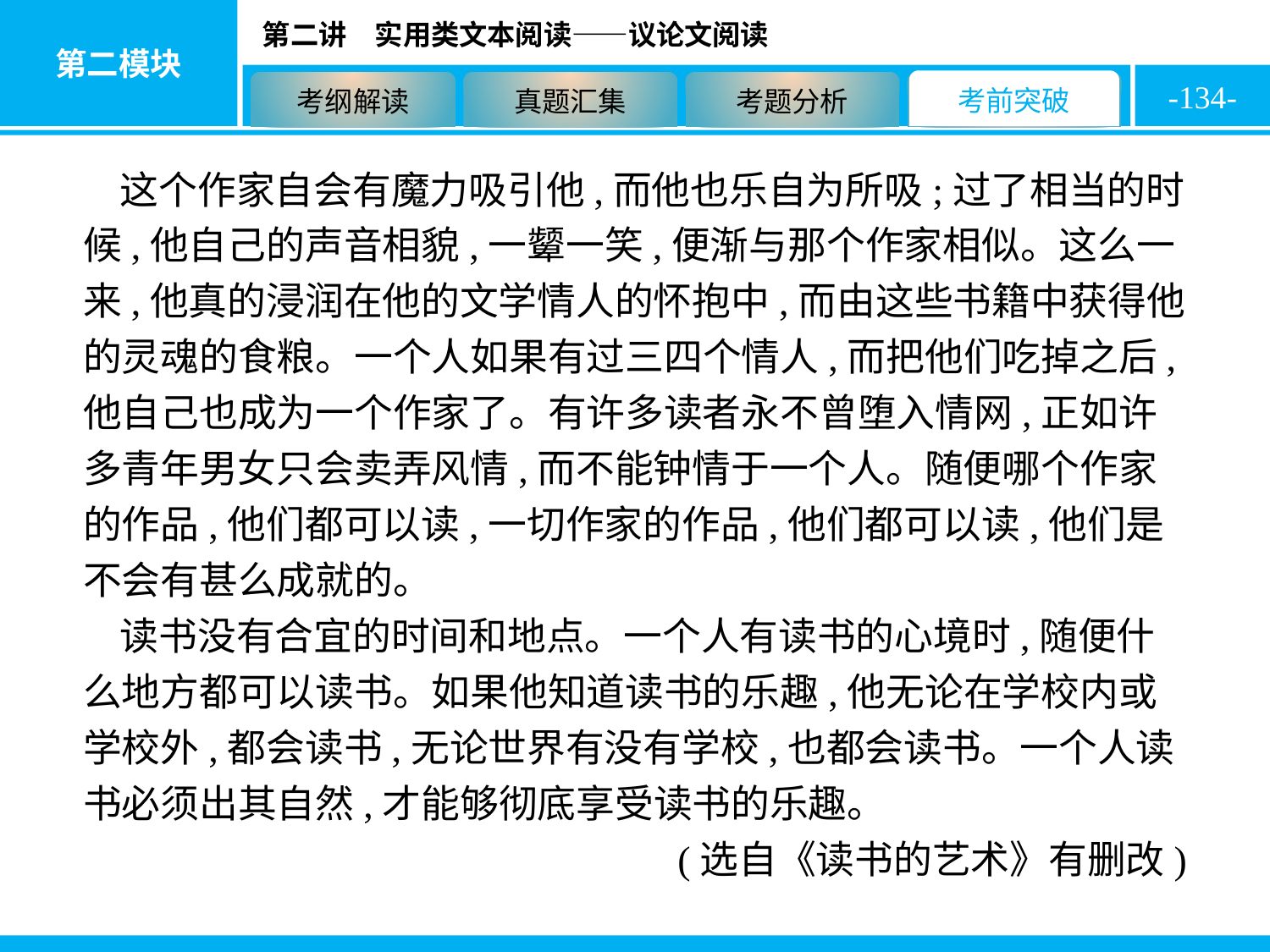

-134-
这个作家自会有魔力吸引他,而他也乐自为所吸;过了相当的时候,他自己的声音相貌,一颦一笑,便渐与那个作家相似。这么一来,他真的浸润在他的文学情人的怀抱中,而由这些书籍中获得他的灵魂的食粮。一个人如果有过三四个情人,而把他们吃掉之后,他自己也成为一个作家了。有许多读者永不曾堕入情网,正如许多青年男女只会卖弄风情,而不能钟情于一个人。随便哪个作家的作品,他们都可以读,一切作家的作品,他们都可以读,他们是不会有甚么成就的。
读书没有合宜的时间和地点。一个人有读书的心境时,随便什么地方都可以读书。如果他知道读书的乐趣,他无论在学校内或学校外,都会读书,无论世界有没有学校,也都会读书。一个人读书必须出其自然,才能够彻底享受读书的乐趣。
(选自《读书的艺术》有删改)